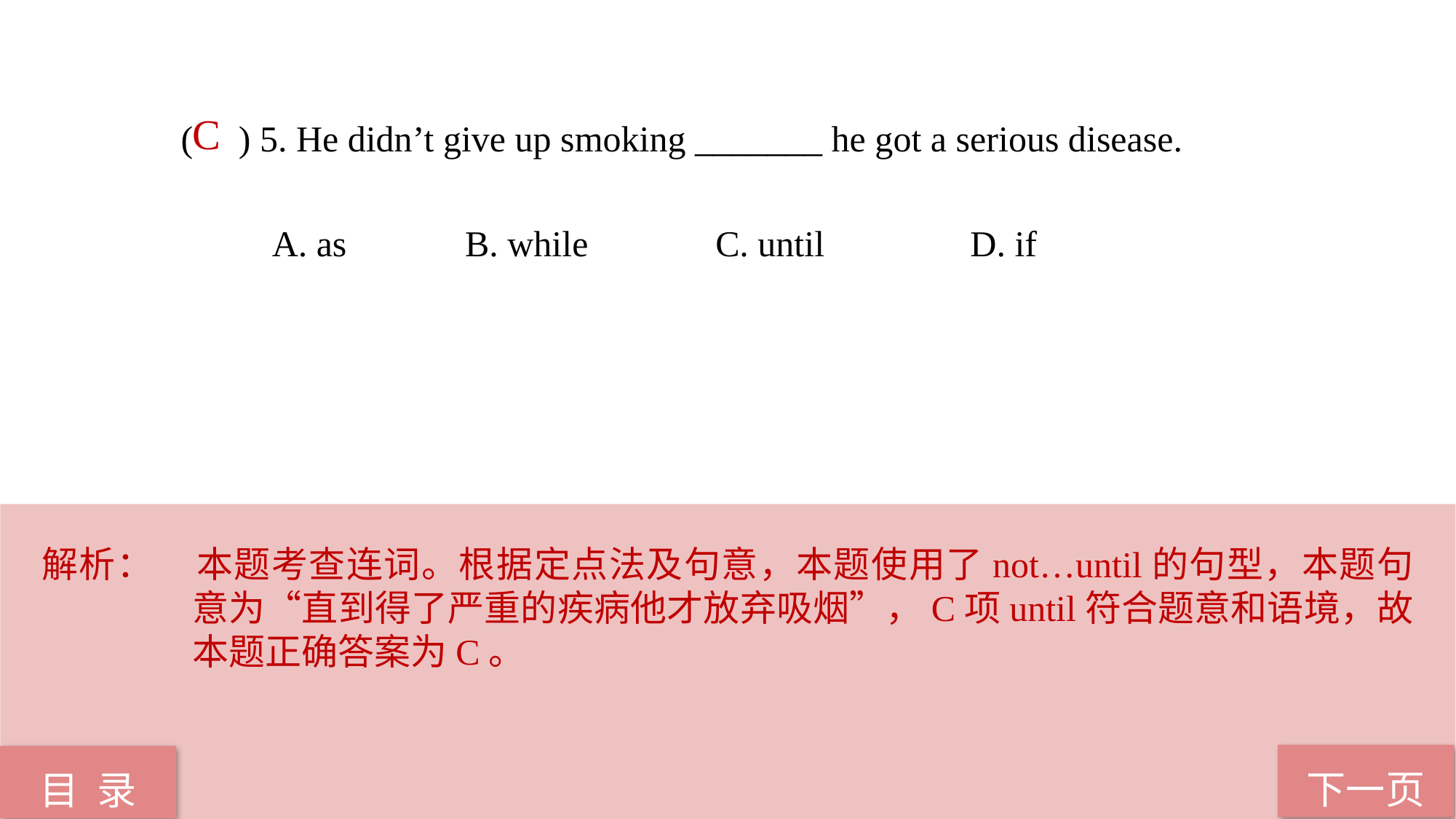

C
(     ) 5. He didn’t give up smoking _______ he got a serious disease.

          A. as             B. while              C. until                D. if
解析：	本题考查连词。根据定点法及句意，本题使用了not…until的句型，本题句意为“直到得了严重的疾病他才放弃吸烟”，C项until符合题意和语境，故本题正确答案为C。